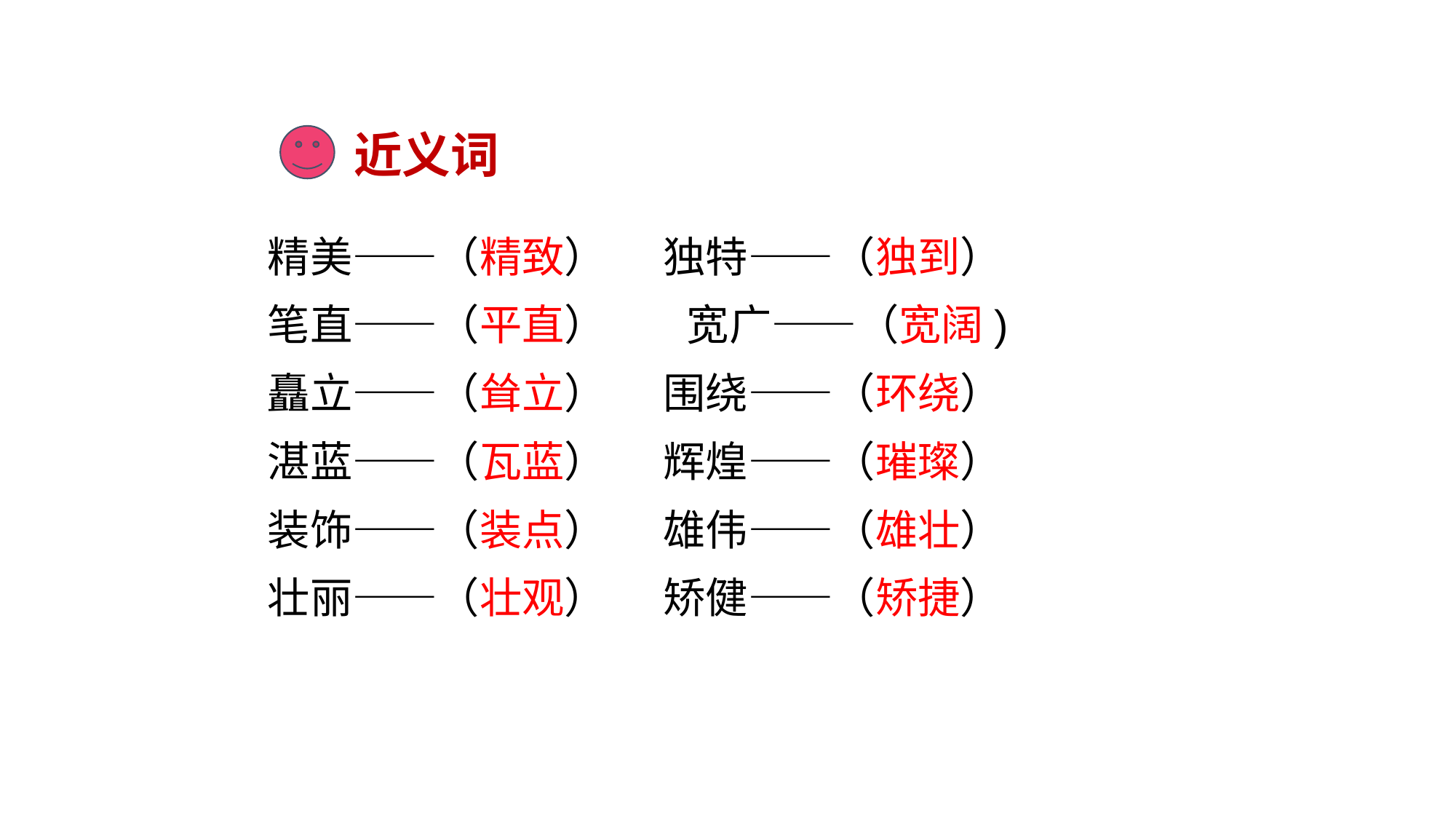

近义词

精美——（精致）      独特——（独到）
笔直——（平直）　    宽广——（宽阔)
矗立——（耸立）      围绕——（环绕）
湛蓝——（瓦蓝）      辉煌——（璀璨）
装饰——（装点）      雄伟——（雄壮）
壮丽——（壮观）      矫健——（矫捷）